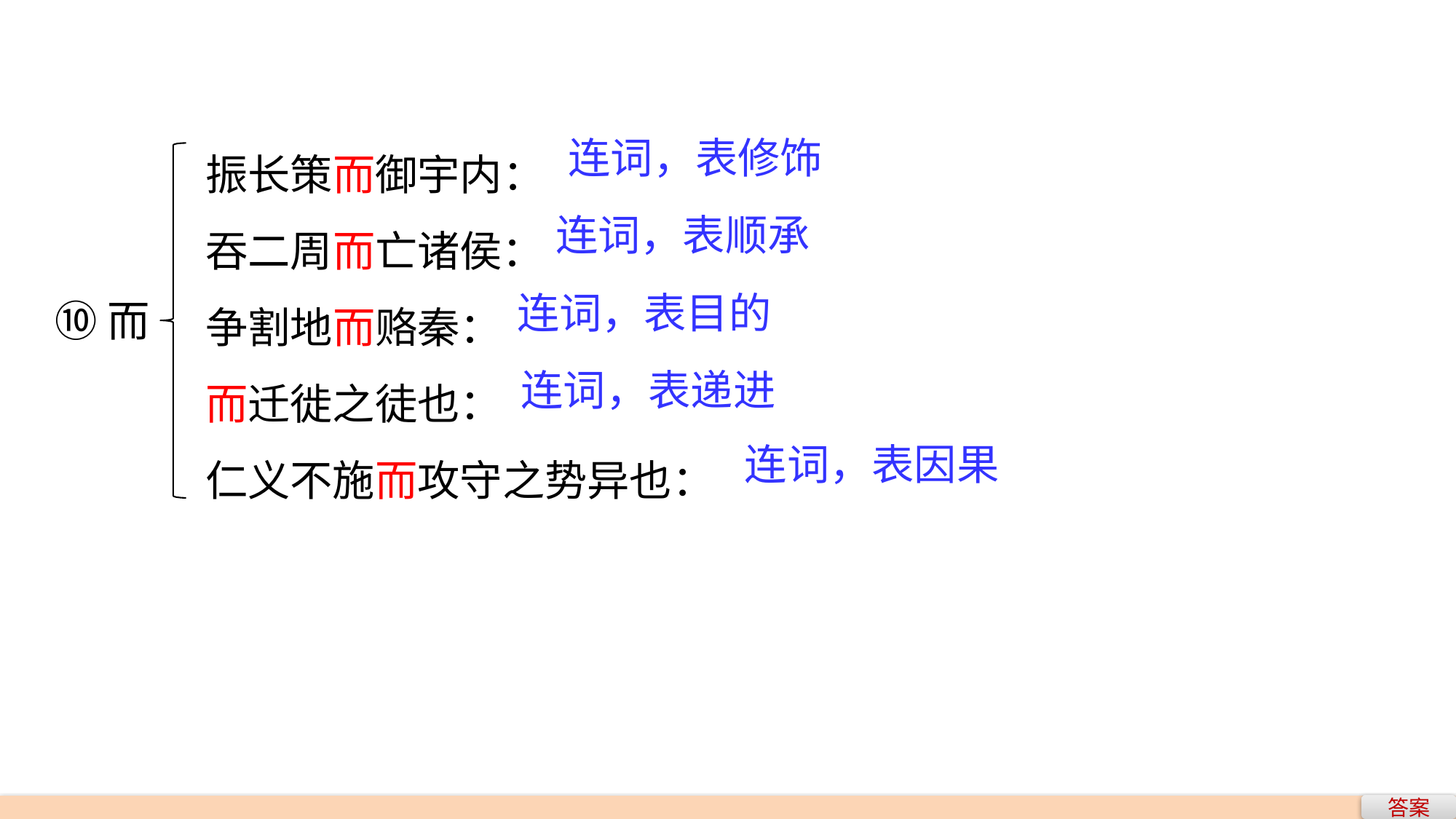

振长策而御宇内：
吞二周而亡诸侯：
争割地而赂秦：
而迁徙之徒也：
仁义不施而攻守之势异也：
连词，表修饰

连词，表顺承
连词，表目的
⑩而
连词，表递进
连词，表因果
答案